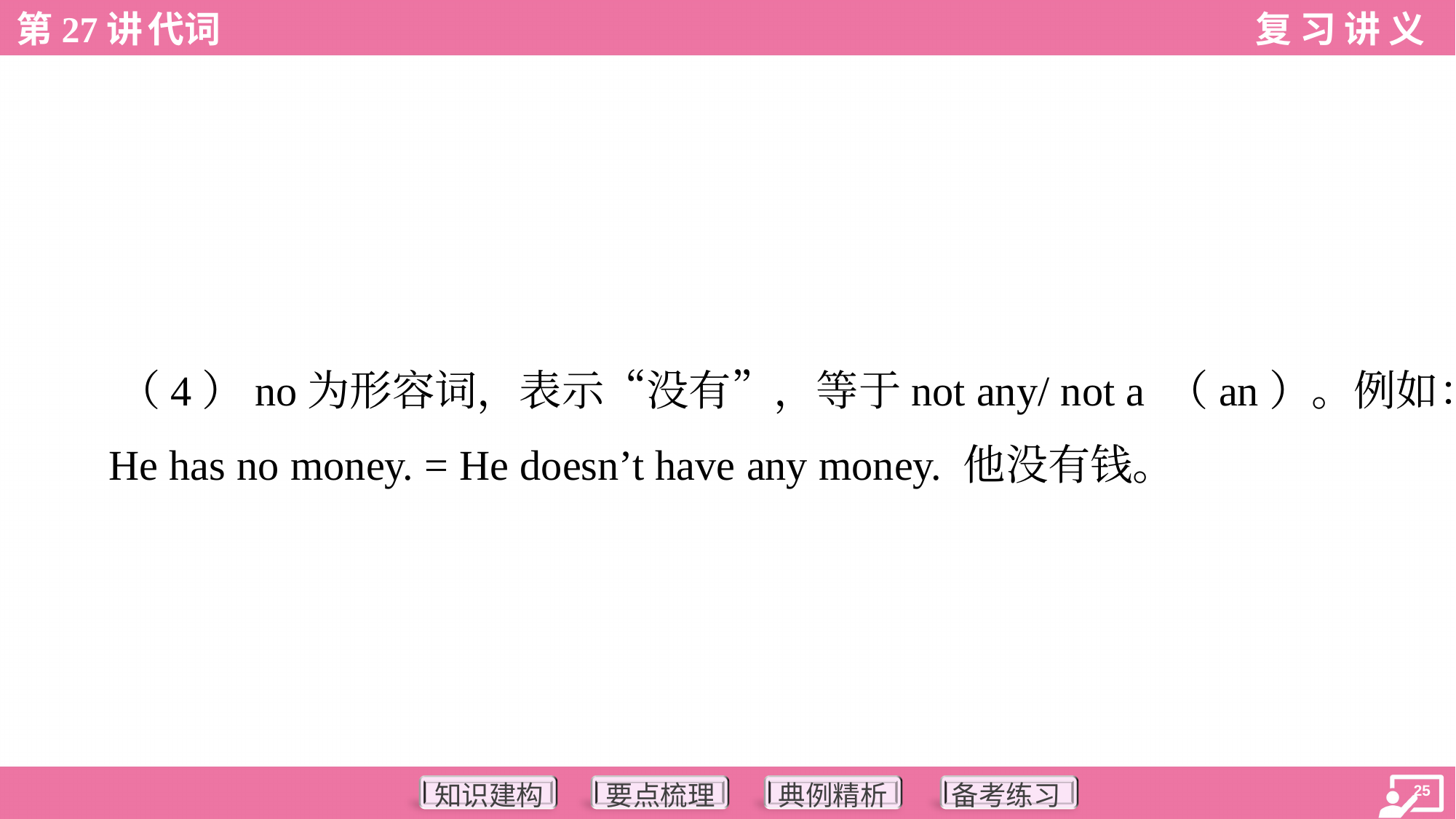

（4）no为形容词，表示“没有”，等于not any/ not a （an）。例如：
    He has no money. = He doesn’t have any money. 他没有钱。